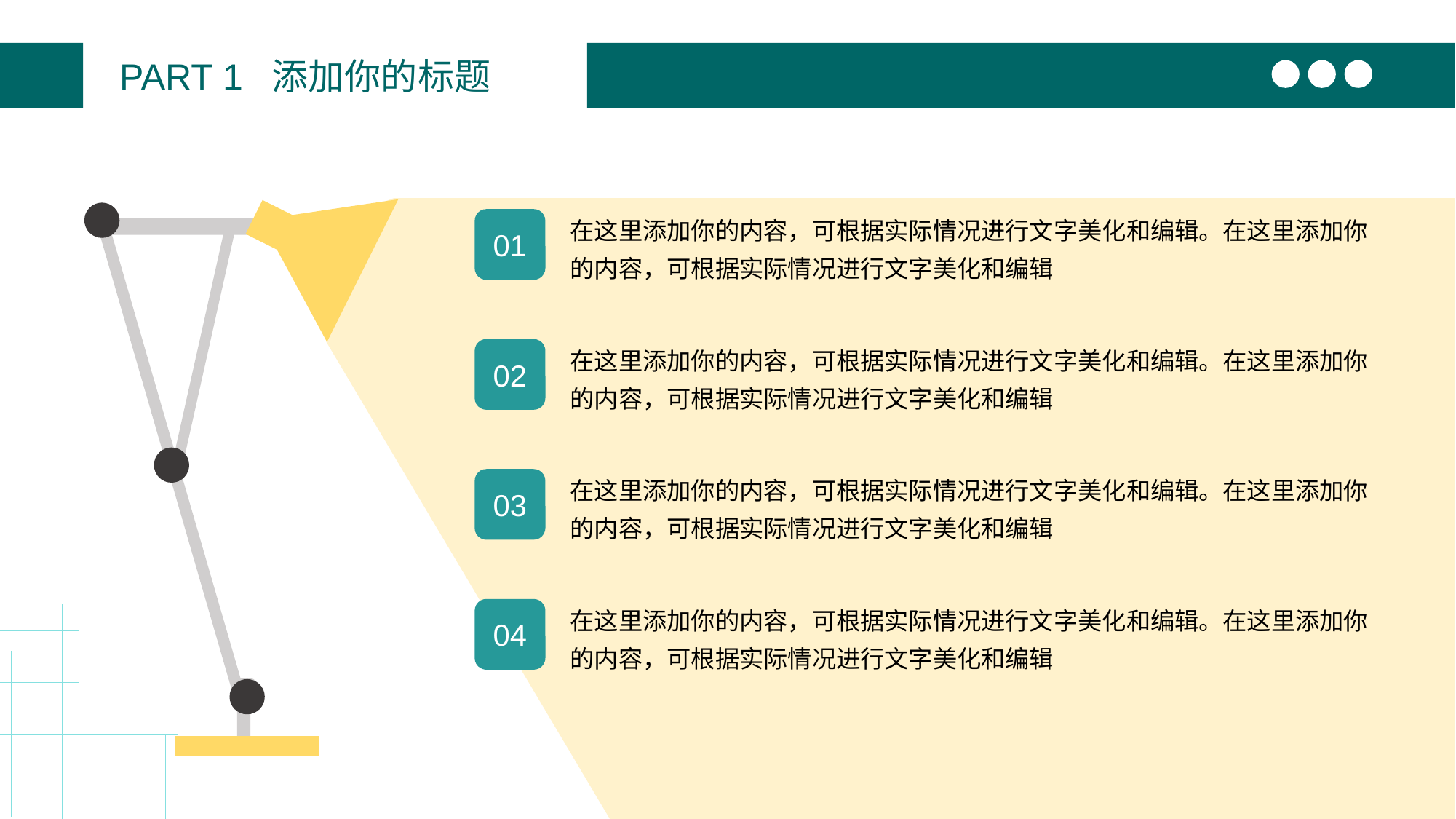

PART 1  添加你的标题

在这里添加你的内容，可根据实际情况进行文字美化和编辑。在这里添加你的内容，可根据实际情况进行文字美化和编辑
01

在这里添加你的内容，可根据实际情况进行文字美化和编辑。在这里添加你的内容，可根据实际情况进行文字美化和编辑
02

在这里添加你的内容，可根据实际情况进行文字美化和编辑。在这里添加你的内容，可根据实际情况进行文字美化和编辑
03
在这里添加你的内容，可根据实际情况进行文字美化和编辑。在这里添加你的内容，可根据实际情况进行文字美化和编辑
04